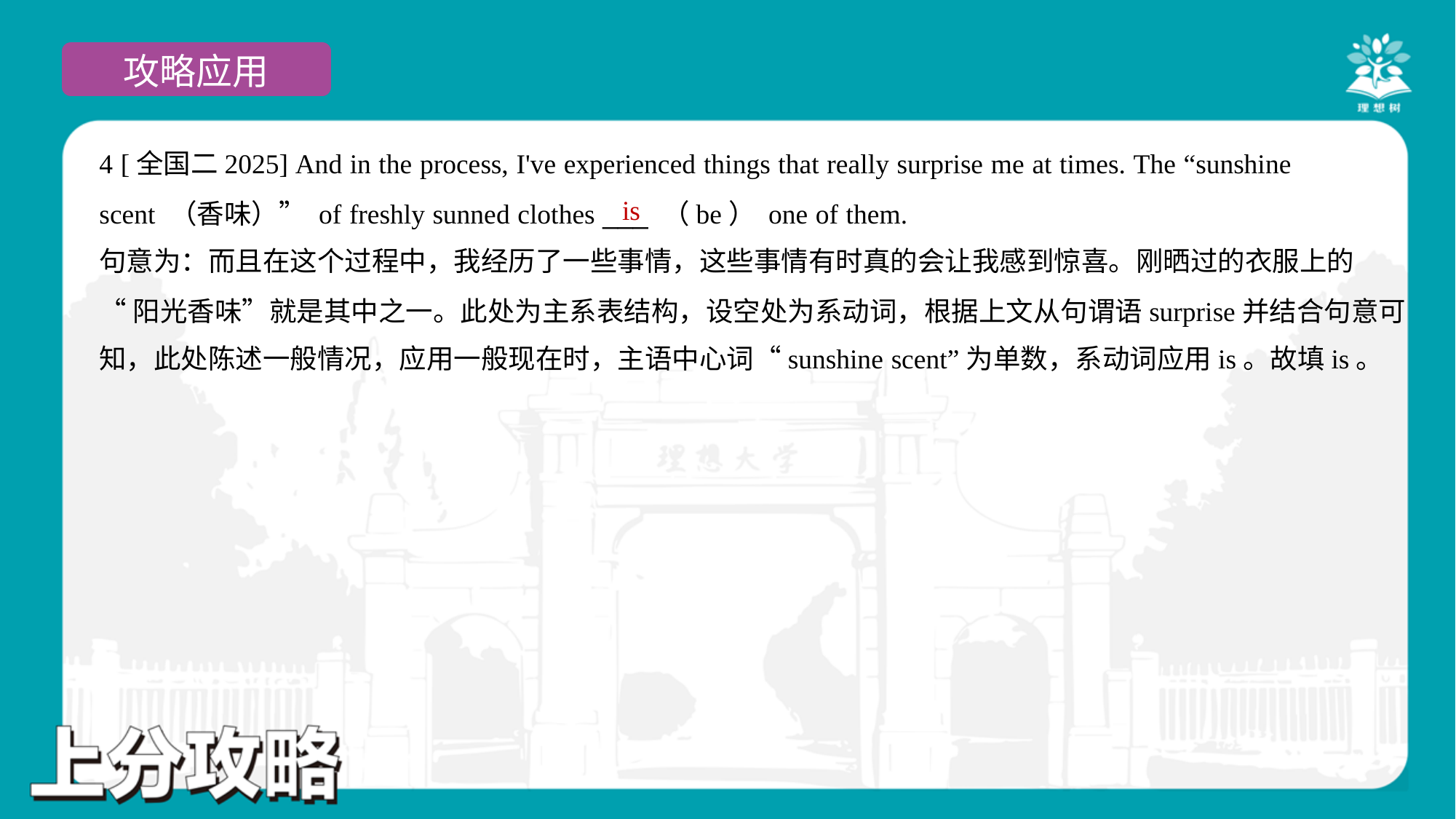

4 [全国二2025] And in the process, I've experienced things that really surprise me at times. The “sunshine
scent （香味）” of freshly sunned clothes ___ （be） one of them.
is
句意为：而且在这个过程中，我经历了一些事情，这些事情有时真的会让我感到惊喜。刚晒过的衣服上的
“阳光香味”就是其中之一。此处为主系表结构，设空处为系动词，根据上文从句谓语surprise并结合句意可
知，此处陈述一般情况，应用一般现在时，主语中心词“sunshine scent”为单数，系动词应用is。故填is。